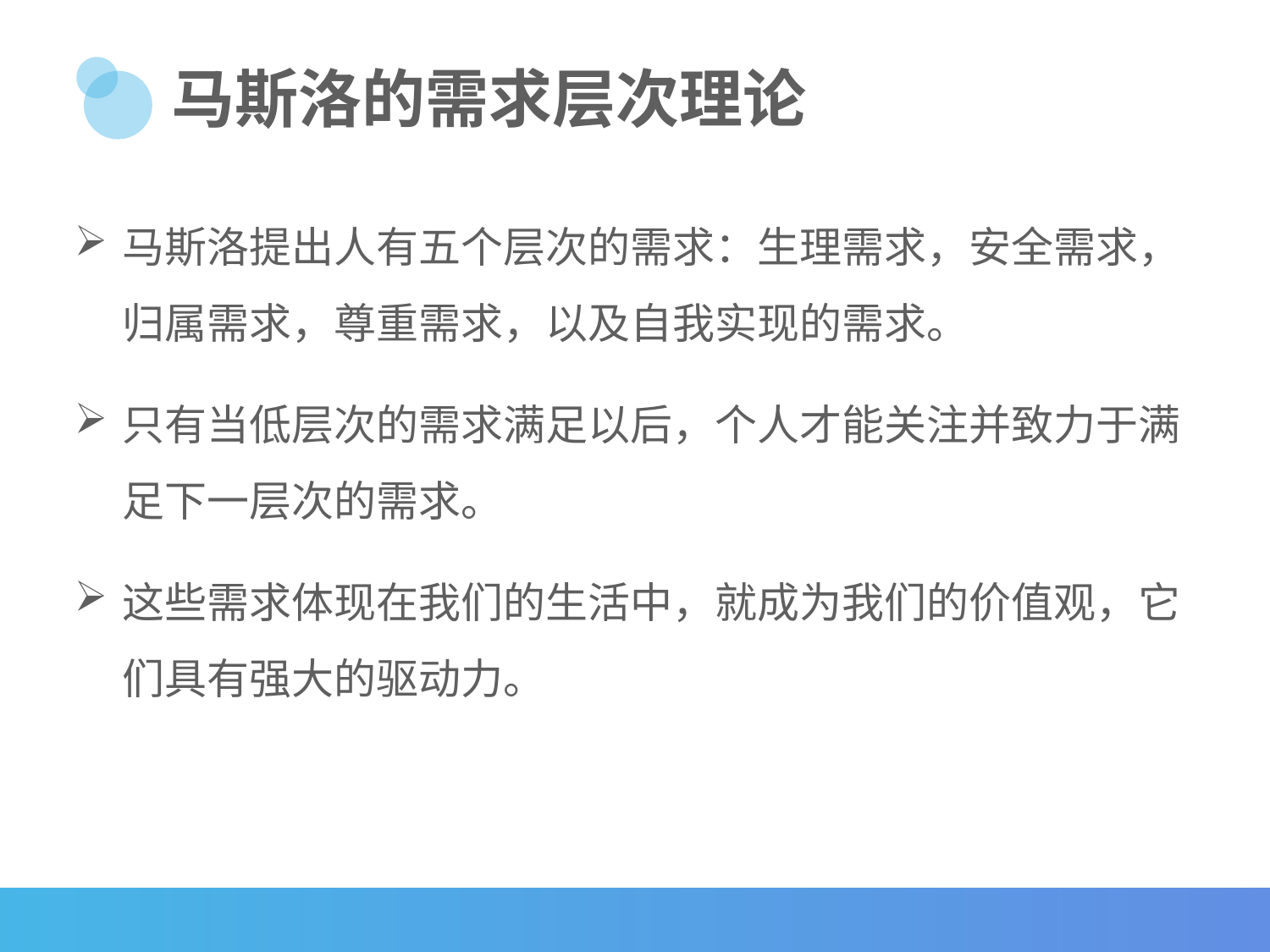

马斯洛的需求层次理论
马斯洛提出人有五个层次的需求：生理需求，安全需求，归属需求，尊重需求，以及自我实现的需求。
只有当低层次的需求满足以后，个人才能关注并致力于满足下一层次的需求。
这些需求体现在我们的生活中，就成为我们的价值观，它们具有强大的驱动力。